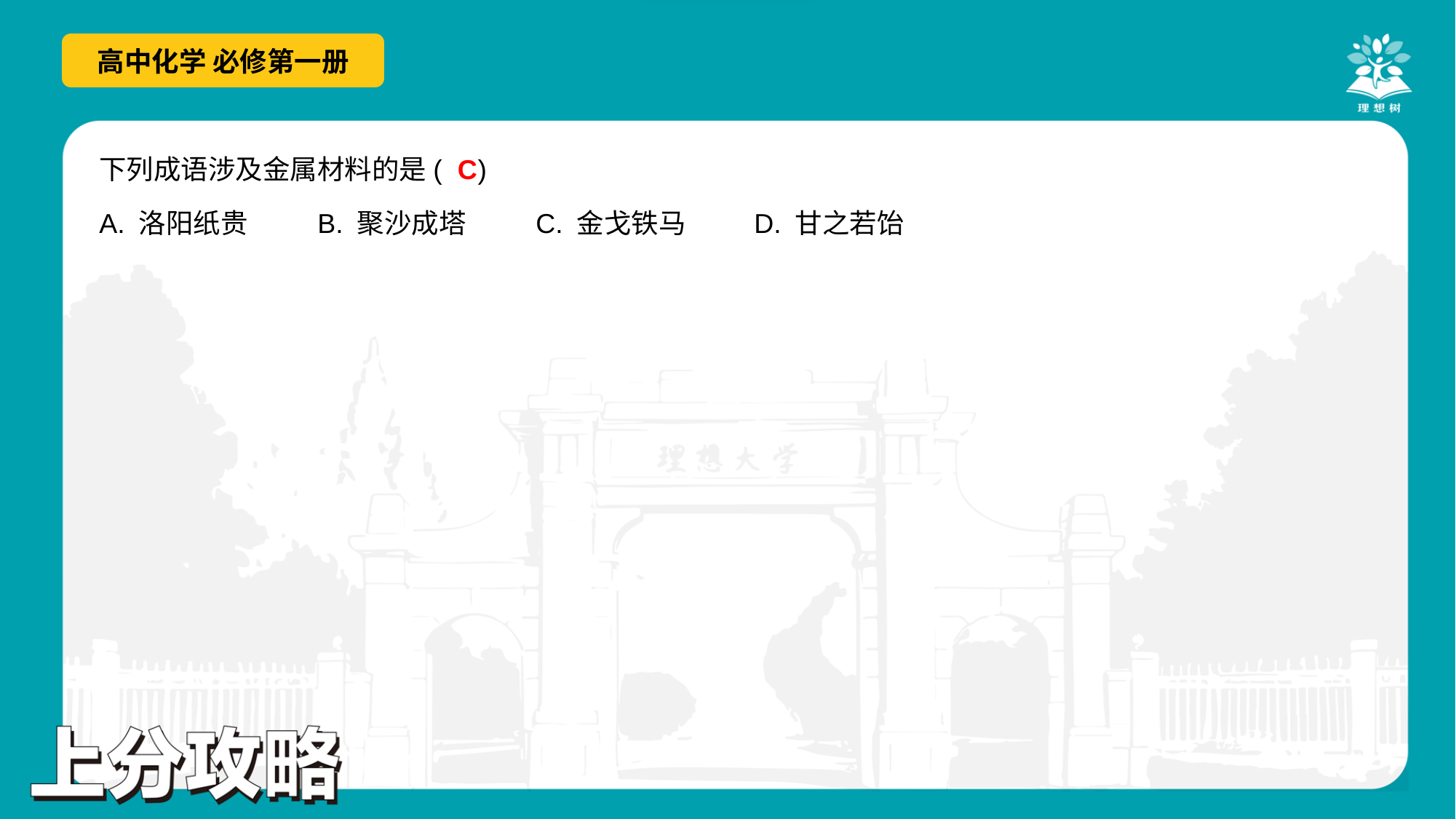

C
下列成语涉及金属材料的是(     )
A. 洛阳纸贵	B. 聚沙成塔	C. 金戈铁马	D. 甘之若饴